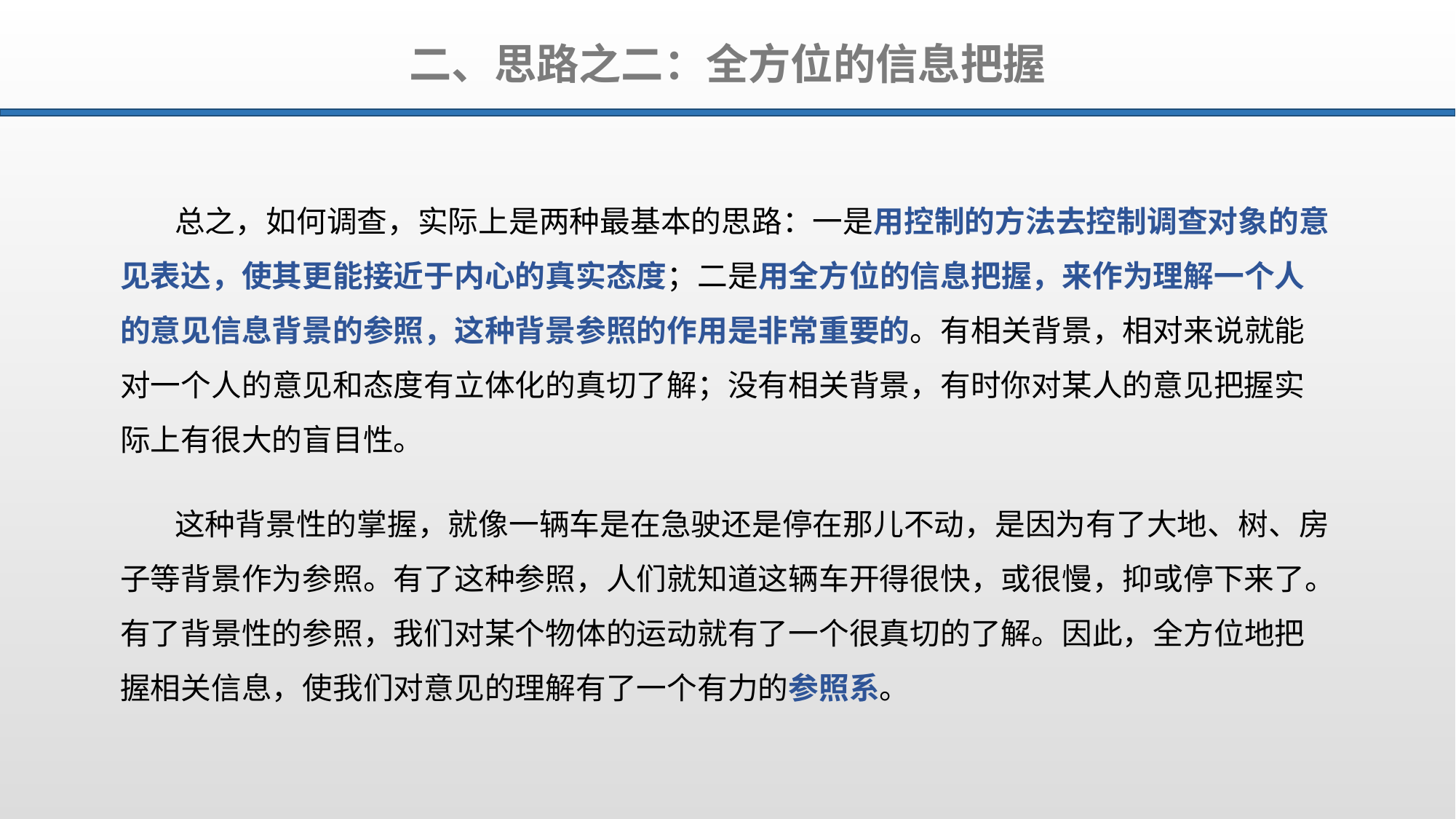

二、思路之二：全方位的信息把握

总之，如何调查，实际上是两种最基本的思路：一是用控制的方法去控制调查对象的意见表达，使其更能接近于内心的真实态度；二是用全方位的信息把握，来作为理解一个人的意见信息背景的参照，这种背景参照的作用是非常重要的。有相关背景，相对来说就能对一个人的意见和态度有立体化的真切了解；没有相关背景，有时你对某人的意见把握实际上有很大的盲目性。
这种背景性的掌握，就像一辆车是在急驶还是停在那儿不动，是因为有了大地、树、房子等背景作为参照。有了这种参照，人们就知道这辆车开得很快，或很慢，抑或停下来了。有了背景性的参照，我们对某个物体的运动就有了一个很真切的了解。因此，全方位地把握相关信息，使我们对意见的理解有了一个有力的参照系。